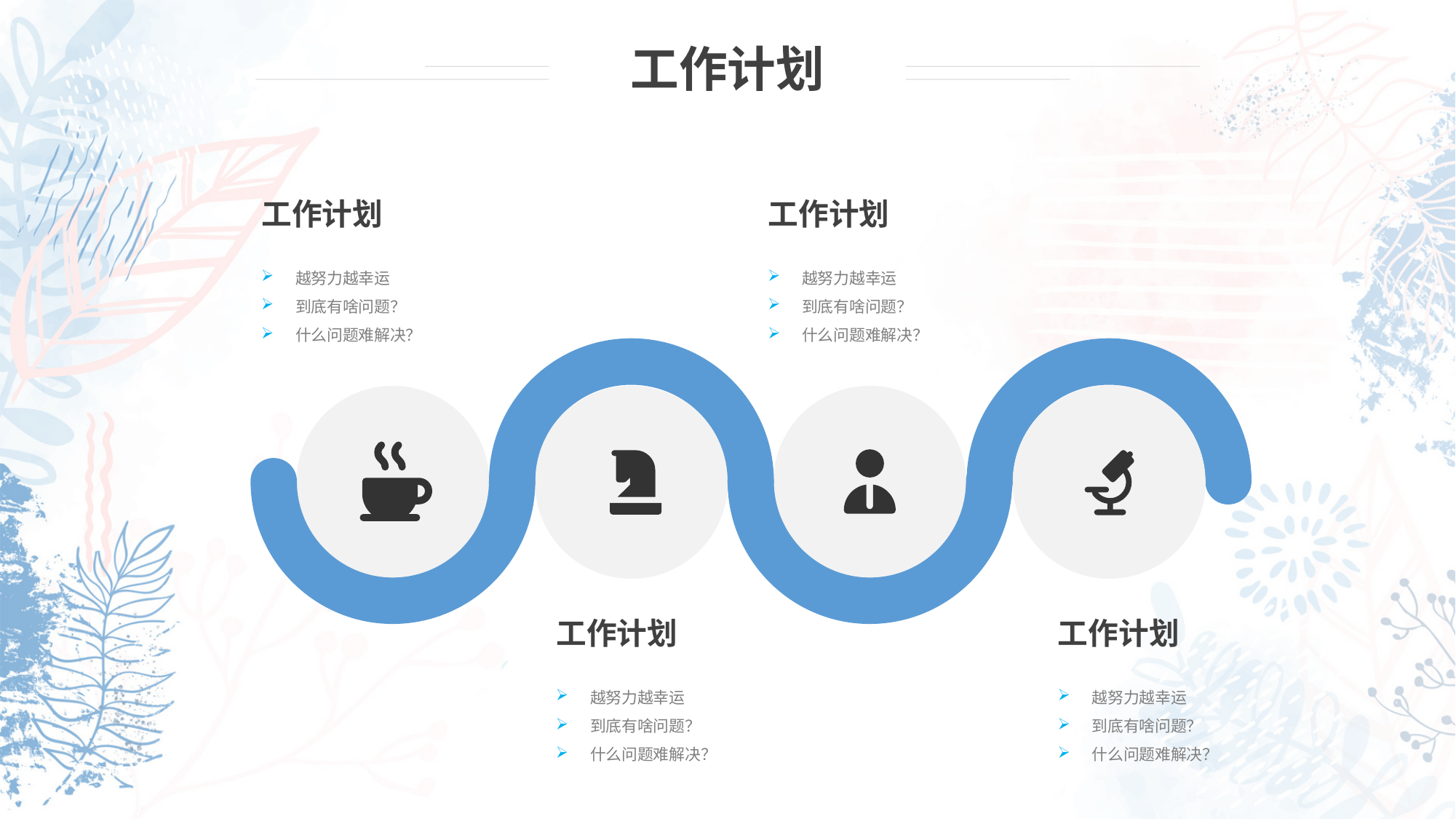

工作计划
工作计划
工作计划
越努力越幸运
到底有啥问题？
什么问题难解决？
越努力越幸运
到底有啥问题？
什么问题难解决？

工作计划
工作计划
越努力越幸运
到底有啥问题？
什么问题难解决？
越努力越幸运
到底有啥问题？
什么问题难解决？
12